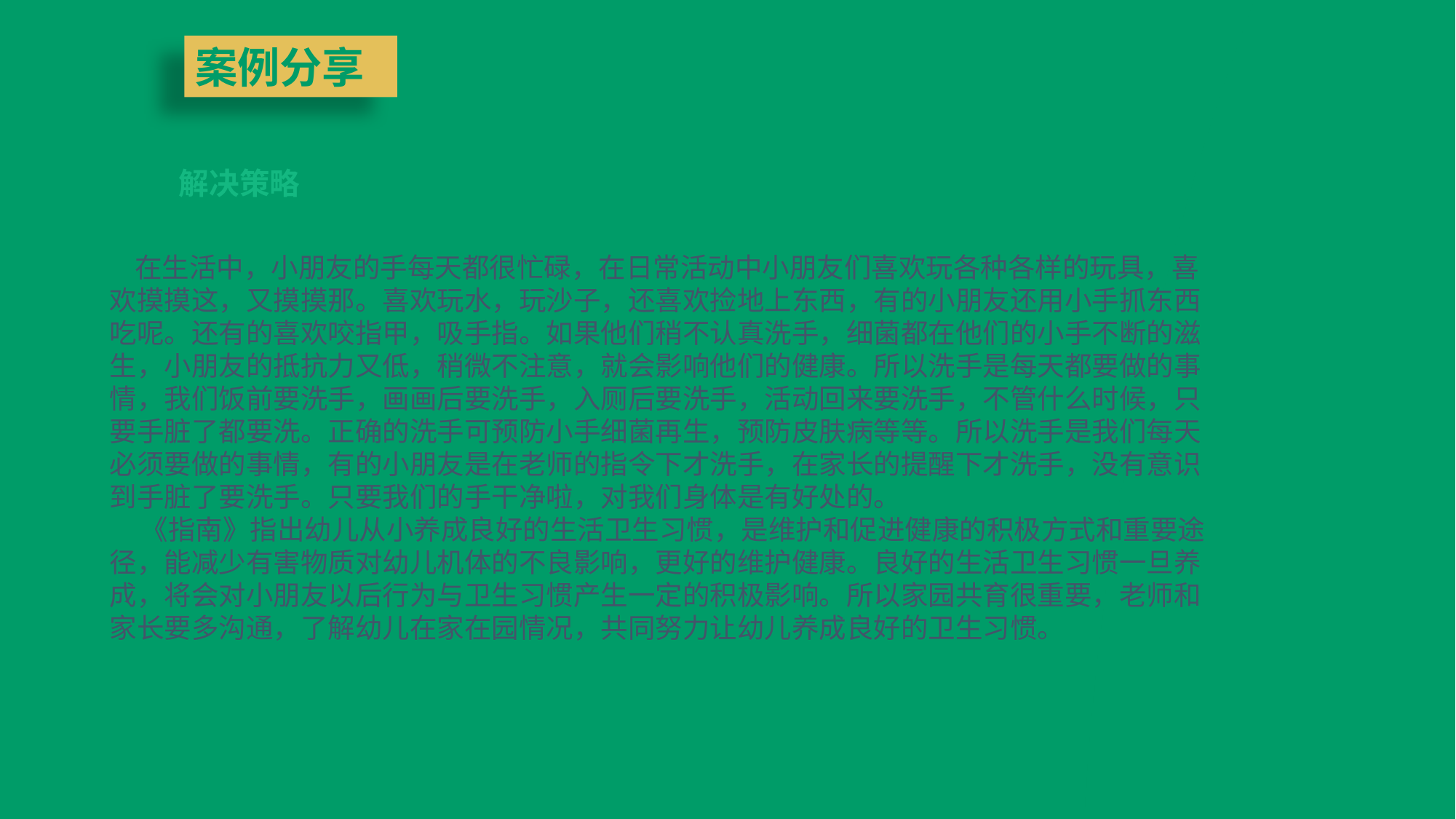

案例分享
解决策略

   在生活中，小朋友的手每天都很忙碌，在日常活动中小朋友们喜欢玩各种各样的玩具，喜欢摸摸这，又摸摸那。喜欢玩水，玩沙子，还喜欢捡地上东西，有的小朋友还用小手抓东西吃呢。还有的喜欢咬指甲，吸手指。如果他们稍不认真洗手，细菌都在他们的小手不断的滋生，小朋友的抵抗力又低，稍微不注意，就会影响他们的健康。所以洗手是每天都要做的事情，我们饭前要洗手，画画后要洗手，入厕后要洗手，活动回来要洗手，不管什么时候，只要手脏了都要洗。正确的洗手可预防小手细菌再生，预防皮肤病等等。所以洗手是我们每天必须要做的事情，有的小朋友是在老师的指令下才洗手，在家长的提醒下才洗手，没有意识到手脏了要洗手。只要我们的手干净啦，对我们身体是有好处的。
    《指南》指出幼儿从小养成良好的生活卫生习惯，是维护和促进健康的积极方式和重要途径，能减少有害物质对幼儿机体的不良影响，更好的维护健康。良好的生活卫生习惯一旦养成，将会对小朋友以后行为与卫生习惯产生一定的积极影响。所以家园共育很重要，老师和家长要多沟通，了解幼儿在家在园情况，共同努力让幼儿养成良好的卫生习惯。

INDUCTION TRAINING